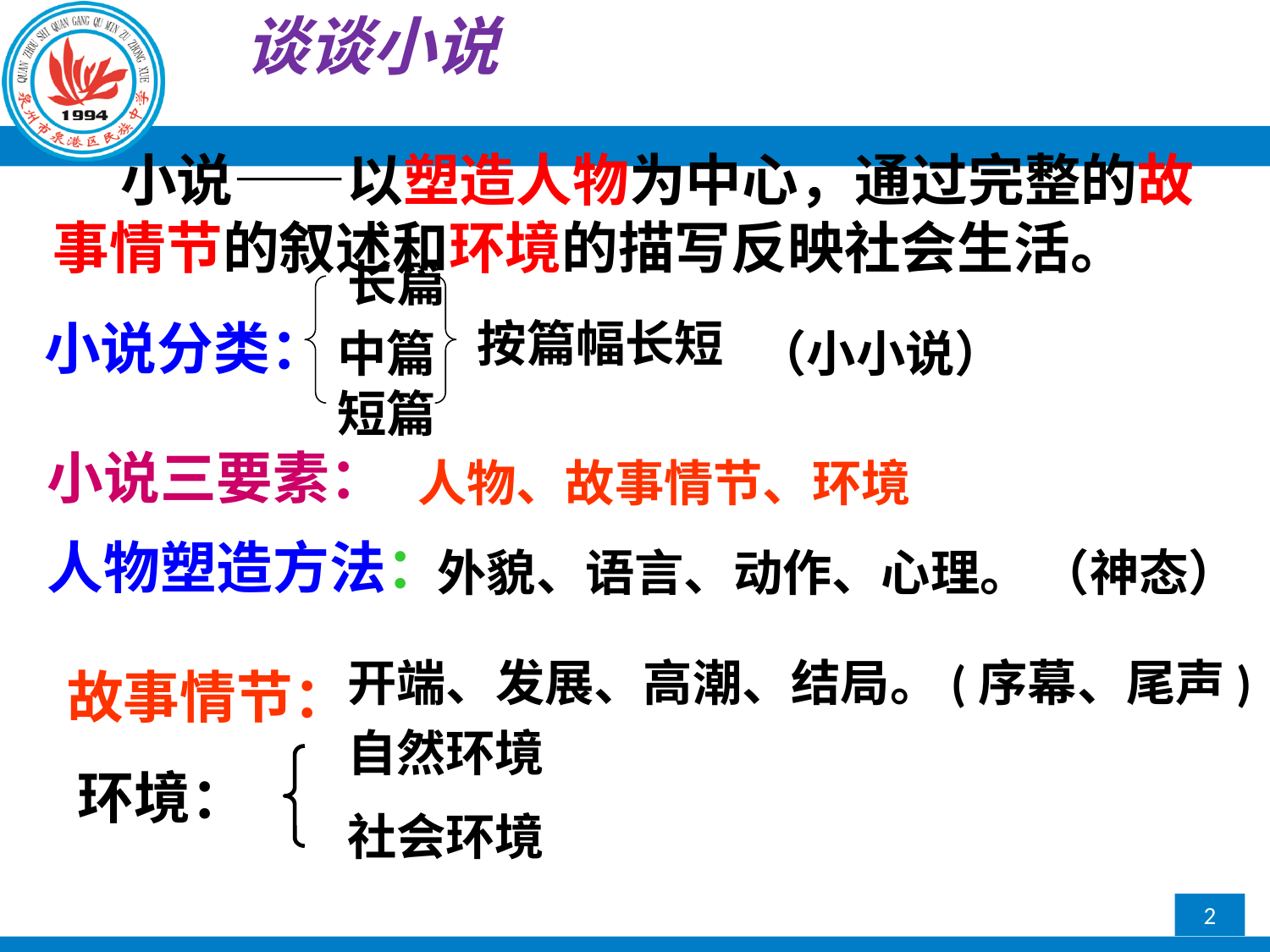

谈谈小说
      小说——以塑造人物为中心，通过完整的故事情节的叙述和环境的描写反映社会生活。
长篇

按篇幅长短
小说分类：
中篇
（小小说）
短篇
小说三要素：
人物、故事情节、环境
人物塑造方法：
外貌、语言、动作、心理。 （神态）
开端、发展、高潮、结局。(序幕、尾声)
 故事情节：
自然环境
社会环境

环境：